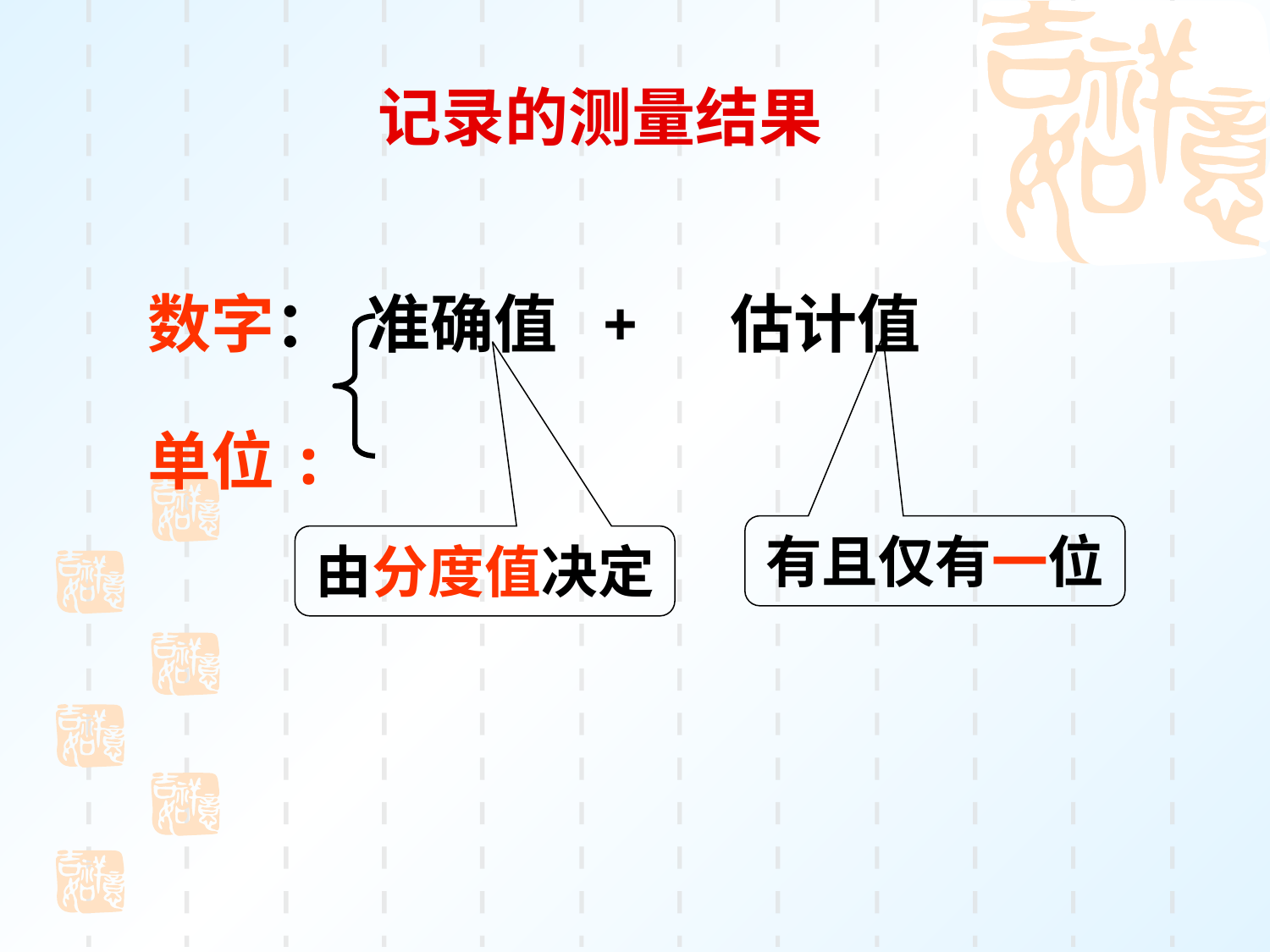

记录的测量结果
数字：  准确值  +  估计值

单位:

有且仅有一位
由分度值决定